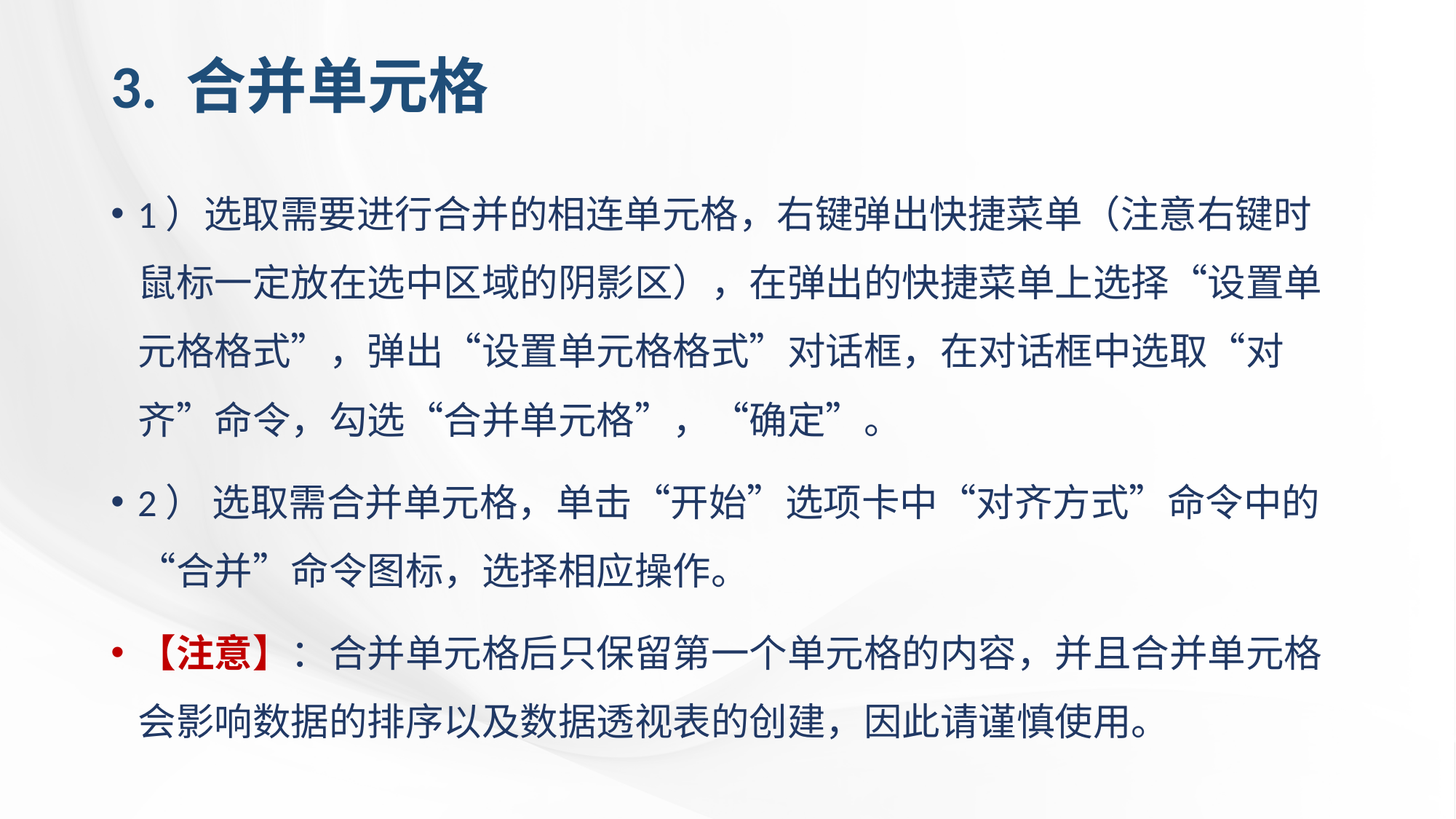

# 3. 合并单元格
1）选取需要进行合并的相连单元格，右键弹出快捷菜单（注意右键时鼠标一定放在选中区域的阴影区），在弹出的快捷菜单上选择“设置单元格格式”，弹出“设置单元格格式”对话框，在对话框中选取“对齐”命令，勾选“合并单元格”，“确定”。
2） 选取需合并单元格，单击“开始”选项卡中“对齐方式”命令中的“合并”命令图标，选择相应操作。
【注意】：合并单元格后只保留第一个单元格的内容，并且合并单元格会影响数据的排序以及数据透视表的创建，因此请谨慎使用。